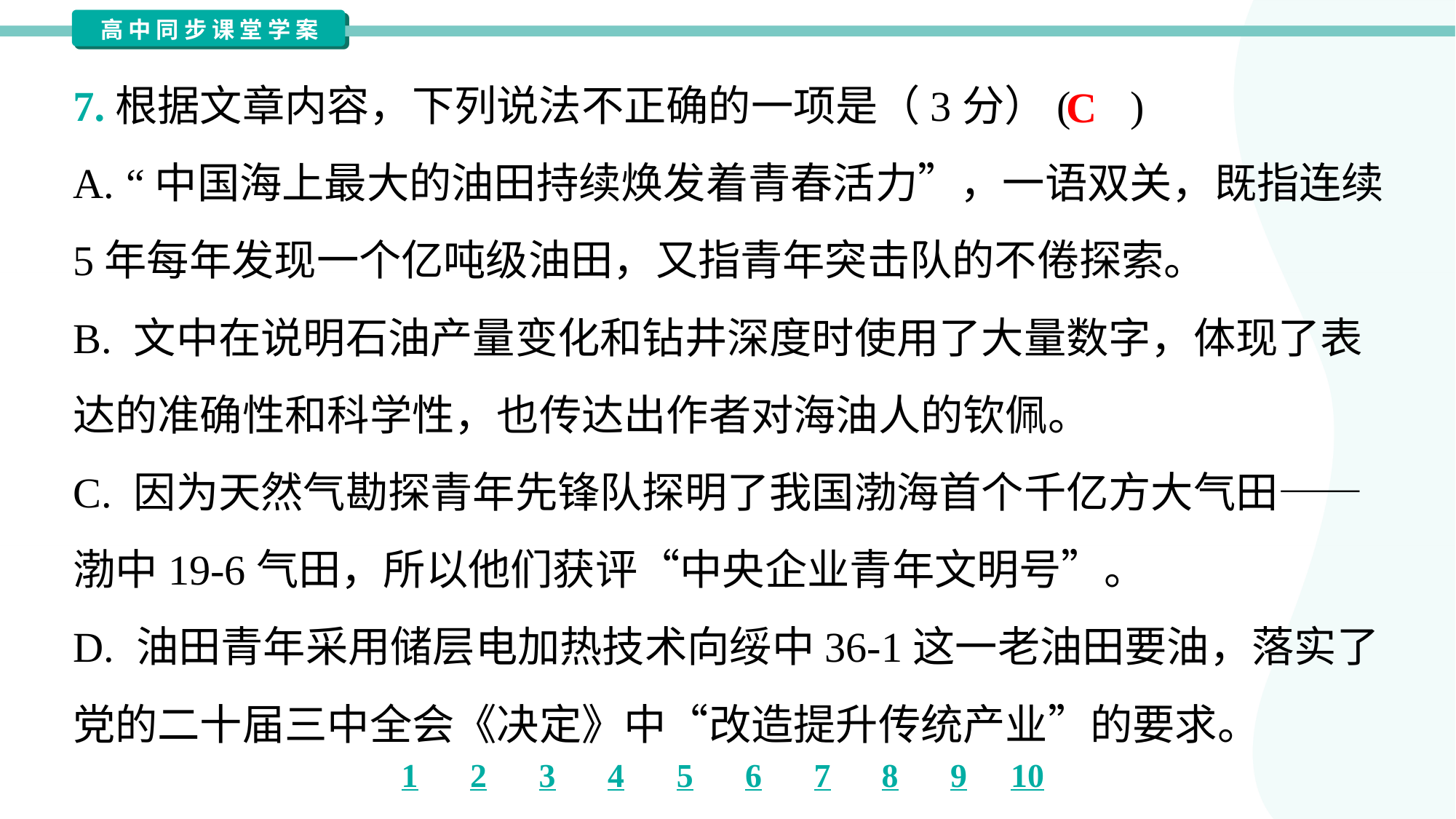

7.根据文章内容，下列说法不正确的一项是（3分）(     )
C
A. “中国海上最大的油田持续焕发着青春活力”，一语双关，既指连续
5年每年发现一个亿吨级油田，又指青年突击队的不倦探索。
B. 文中在说明石油产量变化和钻井深度时使用了大量数字，体现了表
达的准确性和科学性，也传达出作者对海油人的钦佩。
C. 因为天然气勘探青年先锋队探明了我国渤海首个千亿方大气田——
渤中19-6气田，所以他们获评“中央企业青年文明号”。
D. 油田青年采用储层电加热技术向绥中36-1这一老油田要油，落实了
党的二十届三中全会《决定》中“改造提升传统产业”的要求。